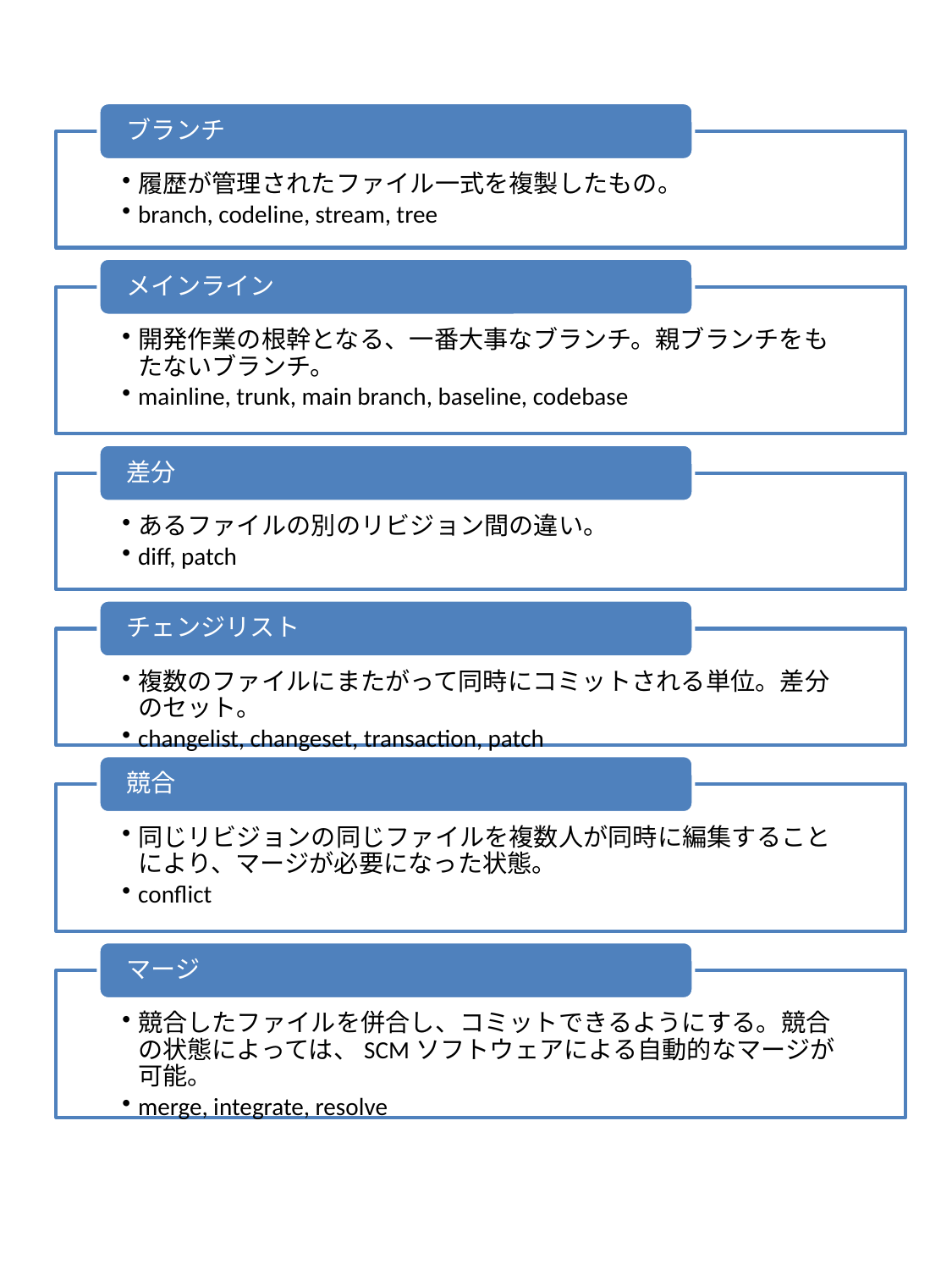

履歴が管理されたファイル一式を複製したもの。
branch, codeline, stream, tree
ブランチ
開発作業の根幹となる、一番大事なブランチ。親ブランチをもたないブランチ。
mainline, trunk, main branch, baseline, codebase
メインライン
あるファイルの別のリビジョン間の違い。
diff, patch
差分
複数のファイルにまたがって同時にコミットされる単位。差分のセット。
changelist, changeset, transaction, patch
チェンジリスト
同じリビジョンの同じファイルを複数人が同時に編集することにより、マージが必要になった状態。
conflict
競合
競合したファイルを併合し、コミットできるようにする。競合の状態によっては、SCMソフトウェアによる自動的なマージが可能。
merge, integrate, resolve
マージ